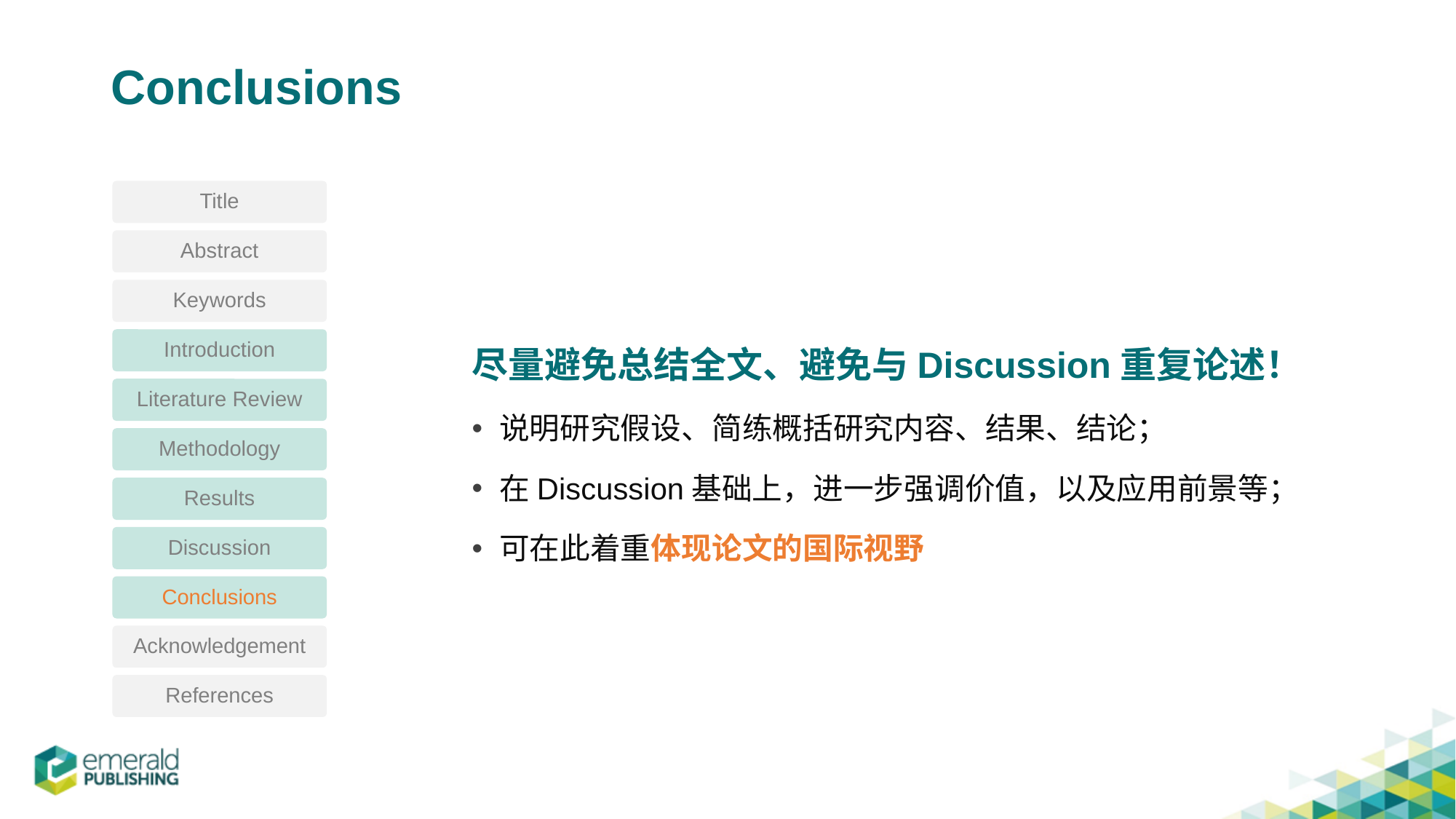

# Conclusions

Title

Abstract

Keywords

Introduction
尽量避免总结全文、避免与Discussion重复论述！
说明研究假设、简练概括研究内容、结果、结论；
在Discussion基础上，进一步强调价值，以及应用前景等；
可在此着重体现论文的国际视野

Literature Review

Methodology

Results

Discussion

Conclusions

Acknowledgement

References